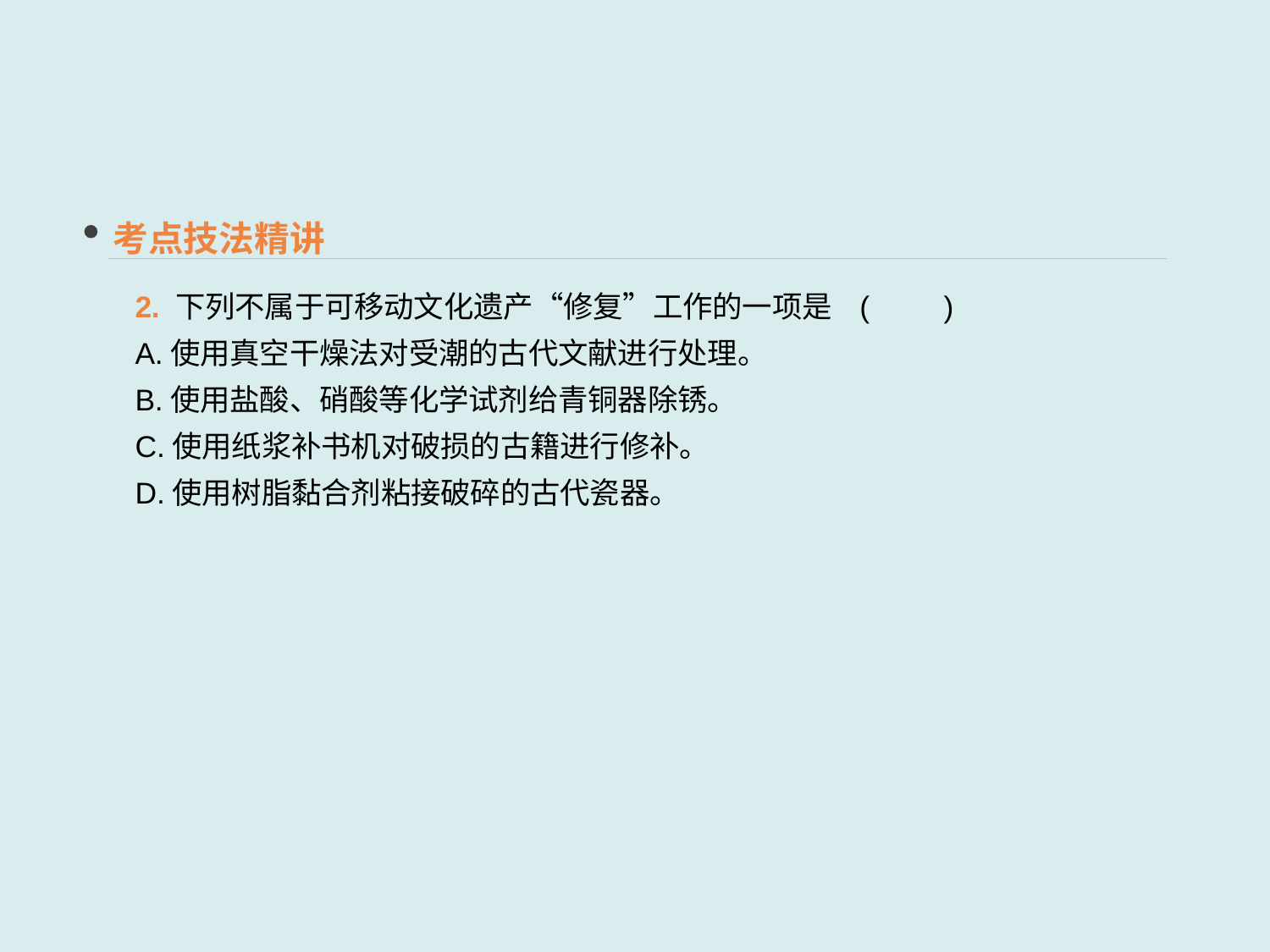

考点技法精讲

2. 下列不属于可移动文化遗产“修复”工作的一项是	(　　)
A.使用真空干燥法对受潮的古代文献进行处理。
B.使用盐酸、硝酸等化学试剂给青铜器除锈。
C.使用纸浆补书机对破损的古籍进行修补。
D.使用树脂黏合剂粘接破碎的古代瓷器。